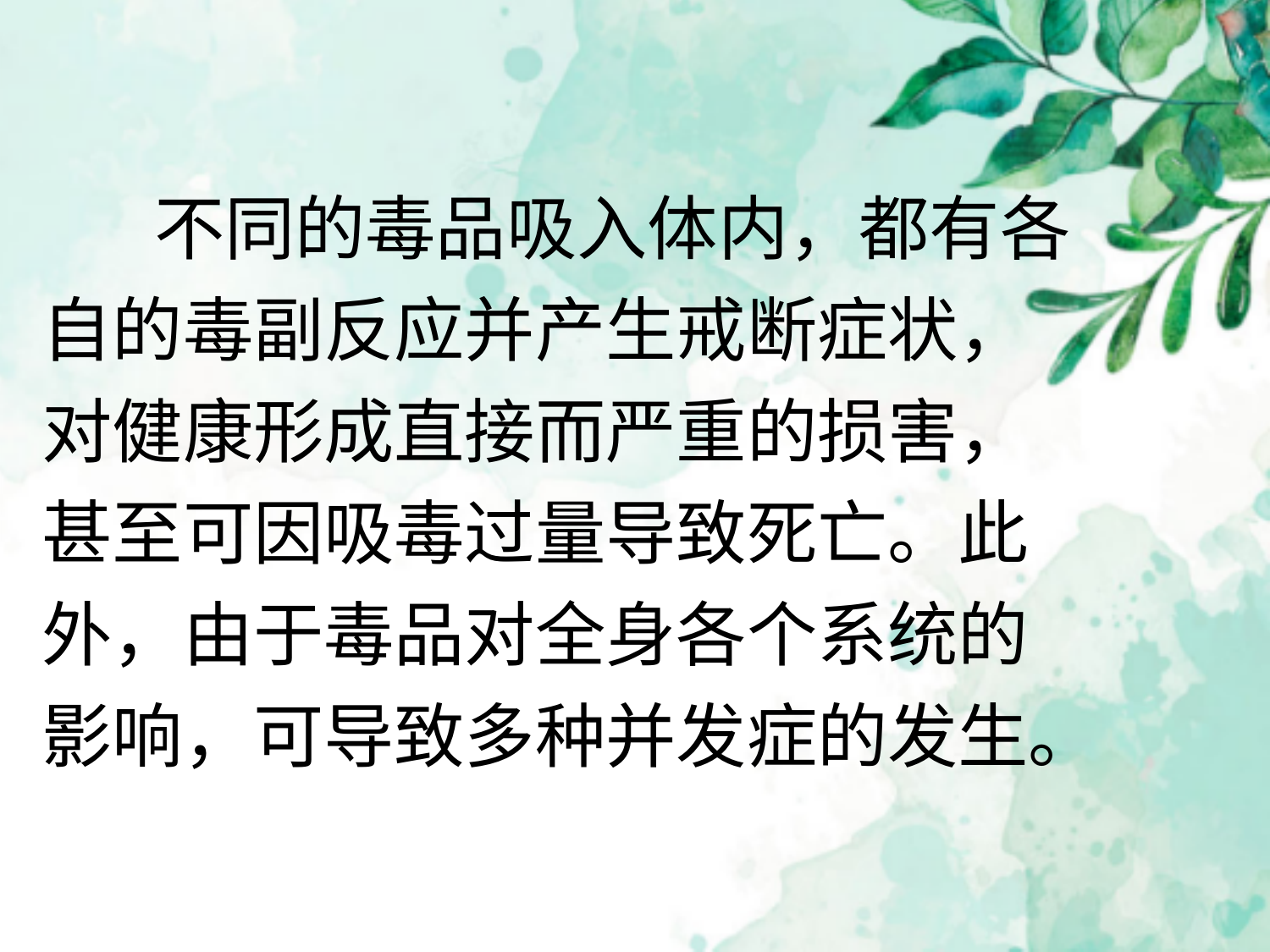

不同的毒品吸入体内，都有各自的毒副反应并产生戒断症状，对健康形成直接而严重的损害，甚至可因吸毒过量导致死亡。此外，由于毒品对全身各个系统的影响，可导致多种并发症的发生。